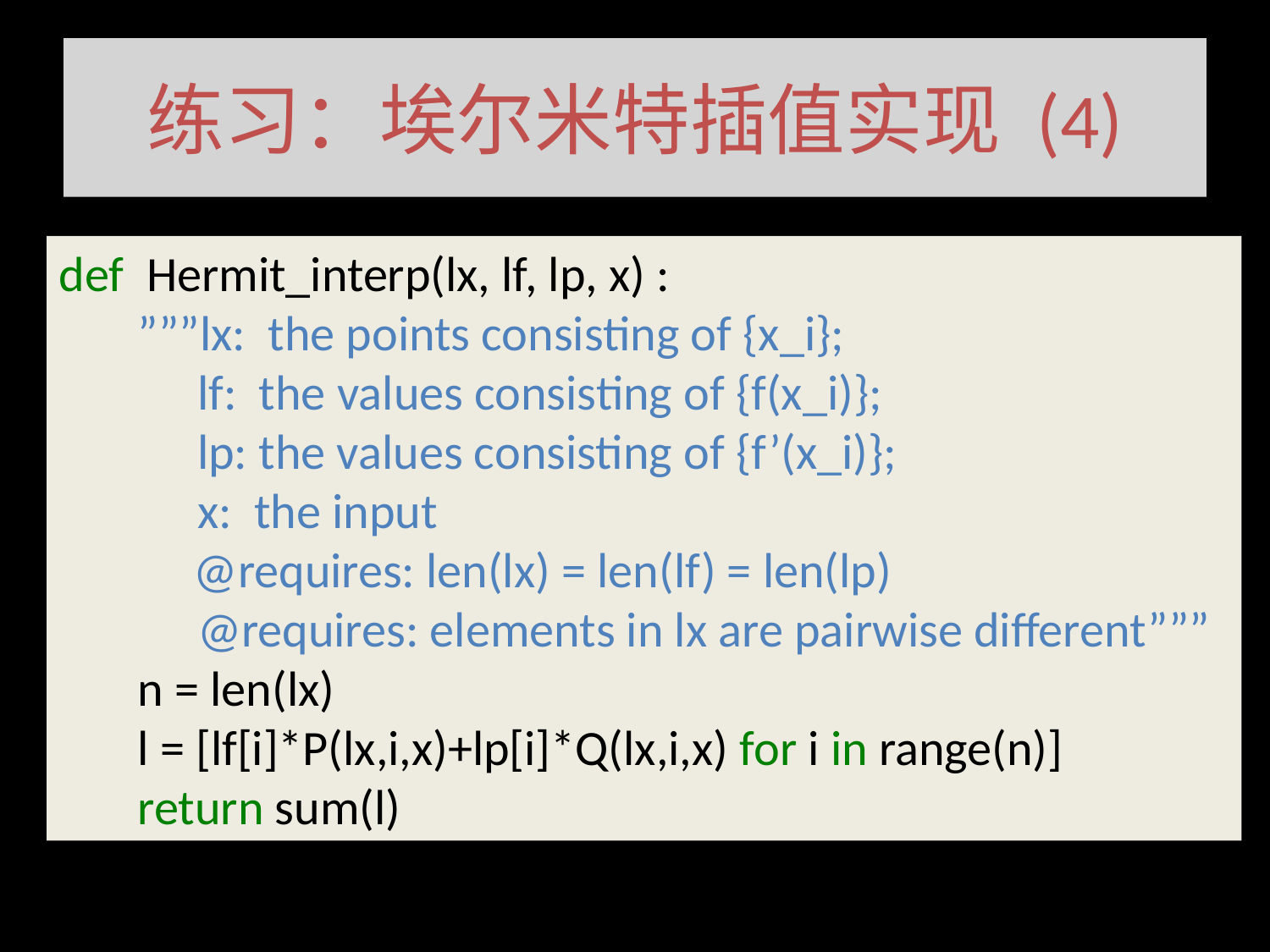

# 练习：埃尔米特插值实现 (4)
def  Hermit_interp(lx, lf, lp, x) :
       ”””lx:  the points consisting of {x_i};
	 lf:  the values consisting of {f(x_i)};
	 lp: the values consisting of {f’(x_i)};
	 x:  the input
            @requires: len(lx) = len(lf) = len(lp)
	 @requires: elements in lx are pairwise different”””
       n = len(lx)
       l = [lf[i]*P(lx,i,x)+lp[i]*Q(lx,i,x) for i in range(n)]
       return sum(l)